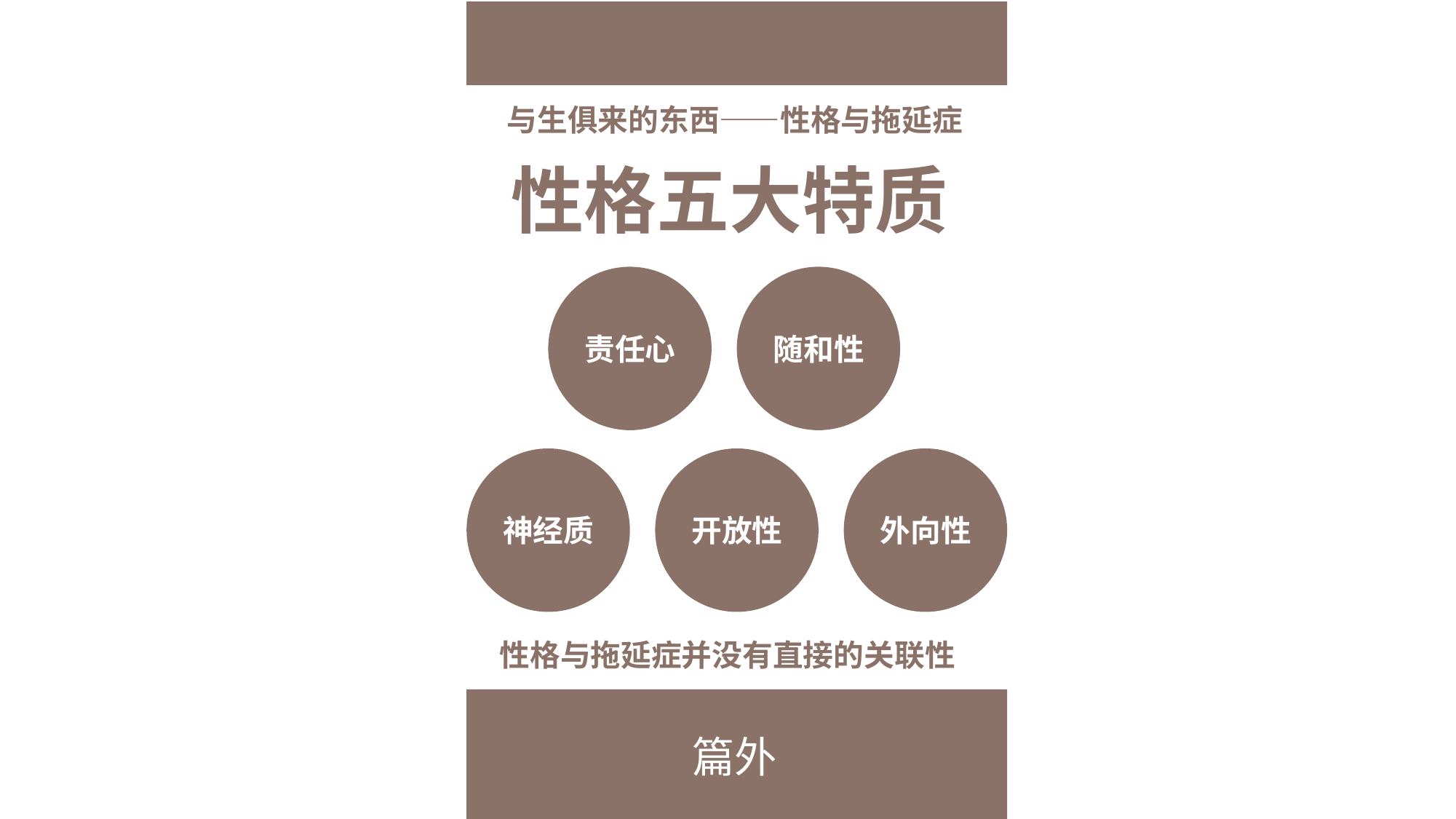

与生俱来的东西——性格与拖延症
性格五大特质

责任心

随和性

神经质

开放性

外向性
性格与拖延症并没有直接的关联性

篇外